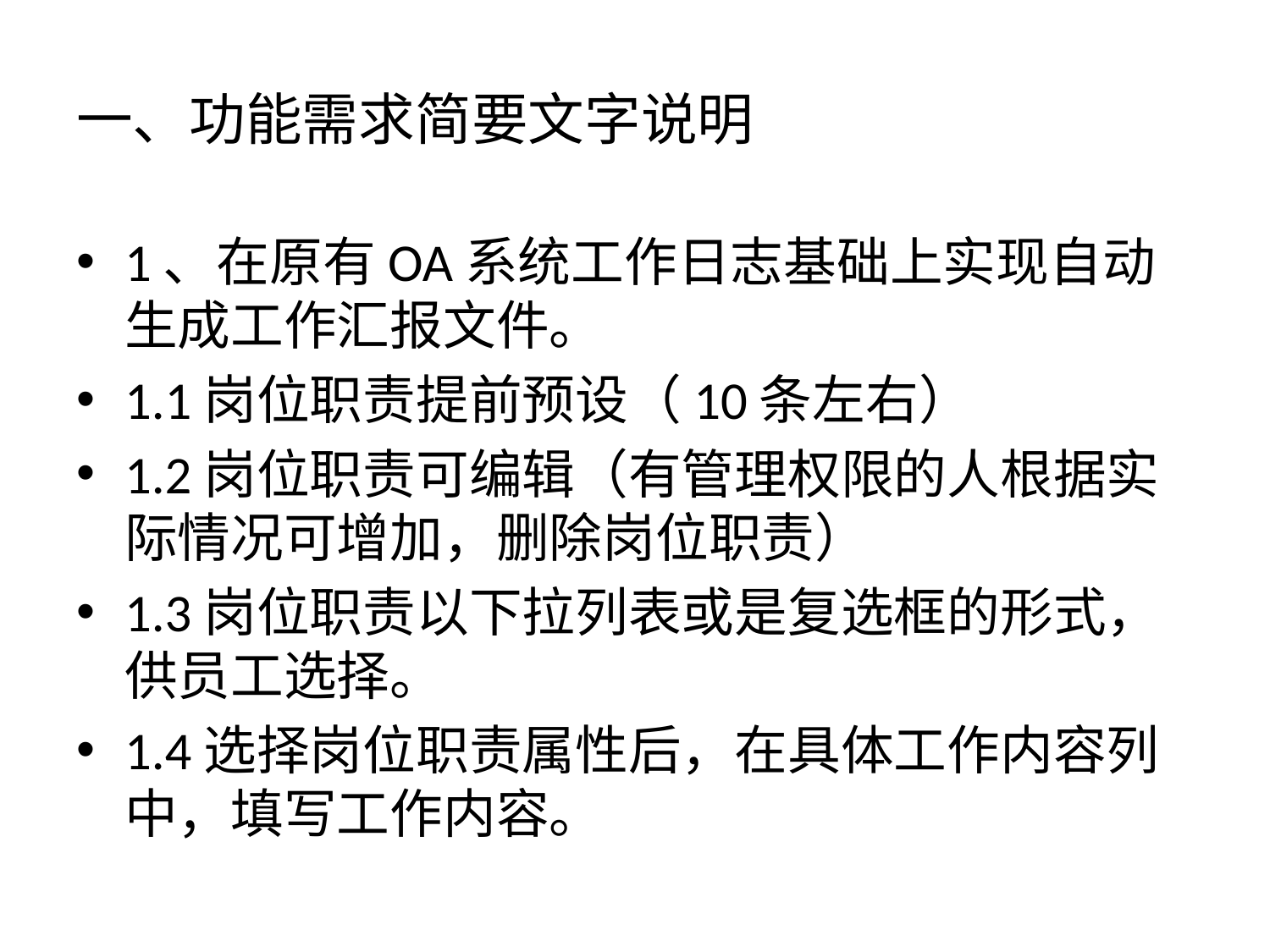

# 一、功能需求简要文字说明
1、在原有OA系统工作日志基础上实现自动生成工作汇报文件。
1.1岗位职责提前预设（10条左右）
1.2岗位职责可编辑（有管理权限的人根据实际情况可增加，删除岗位职责）
1.3岗位职责以下拉列表或是复选框的形式，供员工选择。
1.4选择岗位职责属性后，在具体工作内容列中，填写工作内容。